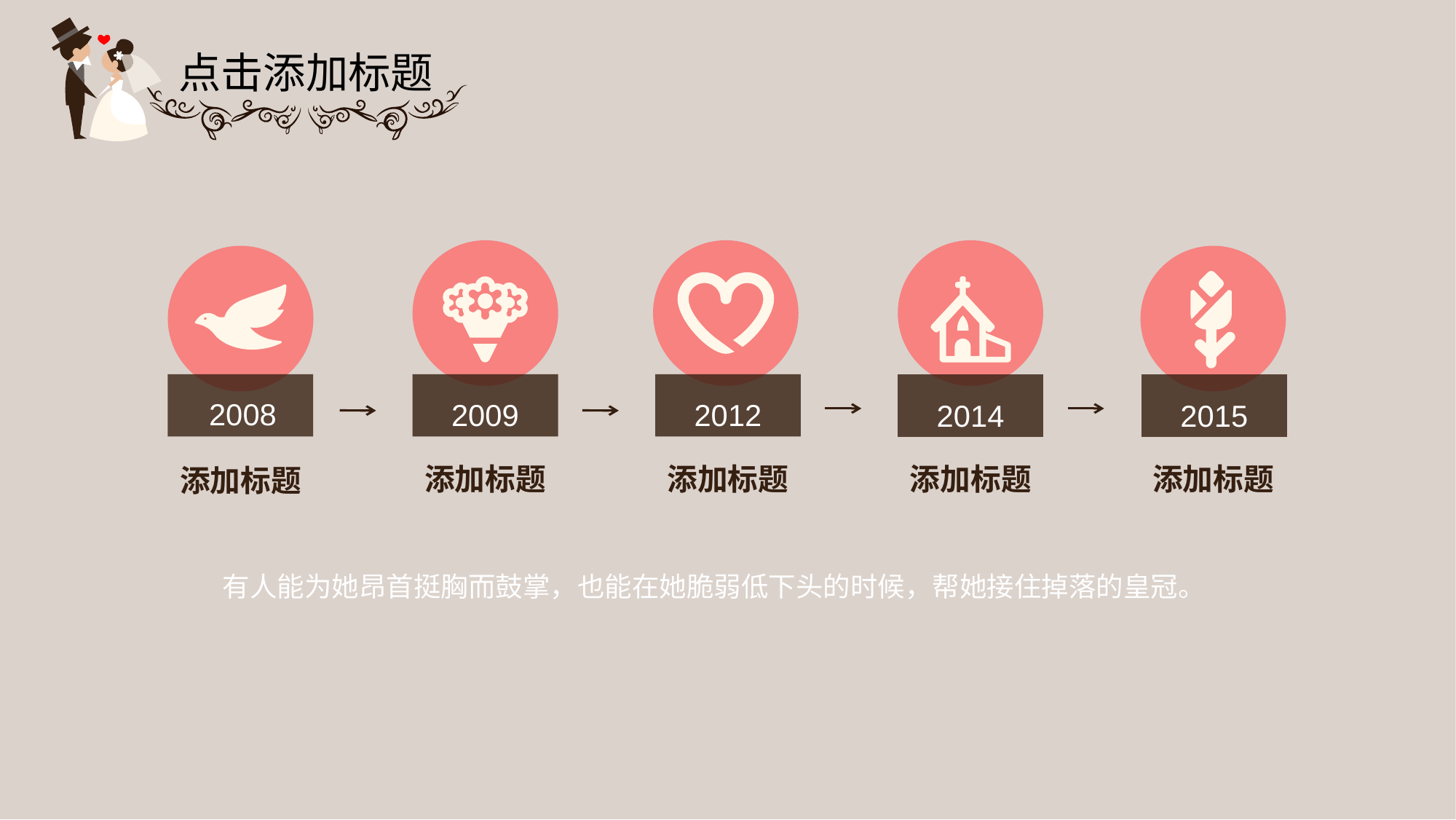

点击添加标题

2008
2009
2012
2014
2015
添加标题
添加标题
添加标题
添加标题
添加标题
有人能为她昂首挺胸而鼓掌，也能在她脆弱低下头的时候，帮她接住掉落的皇冠。